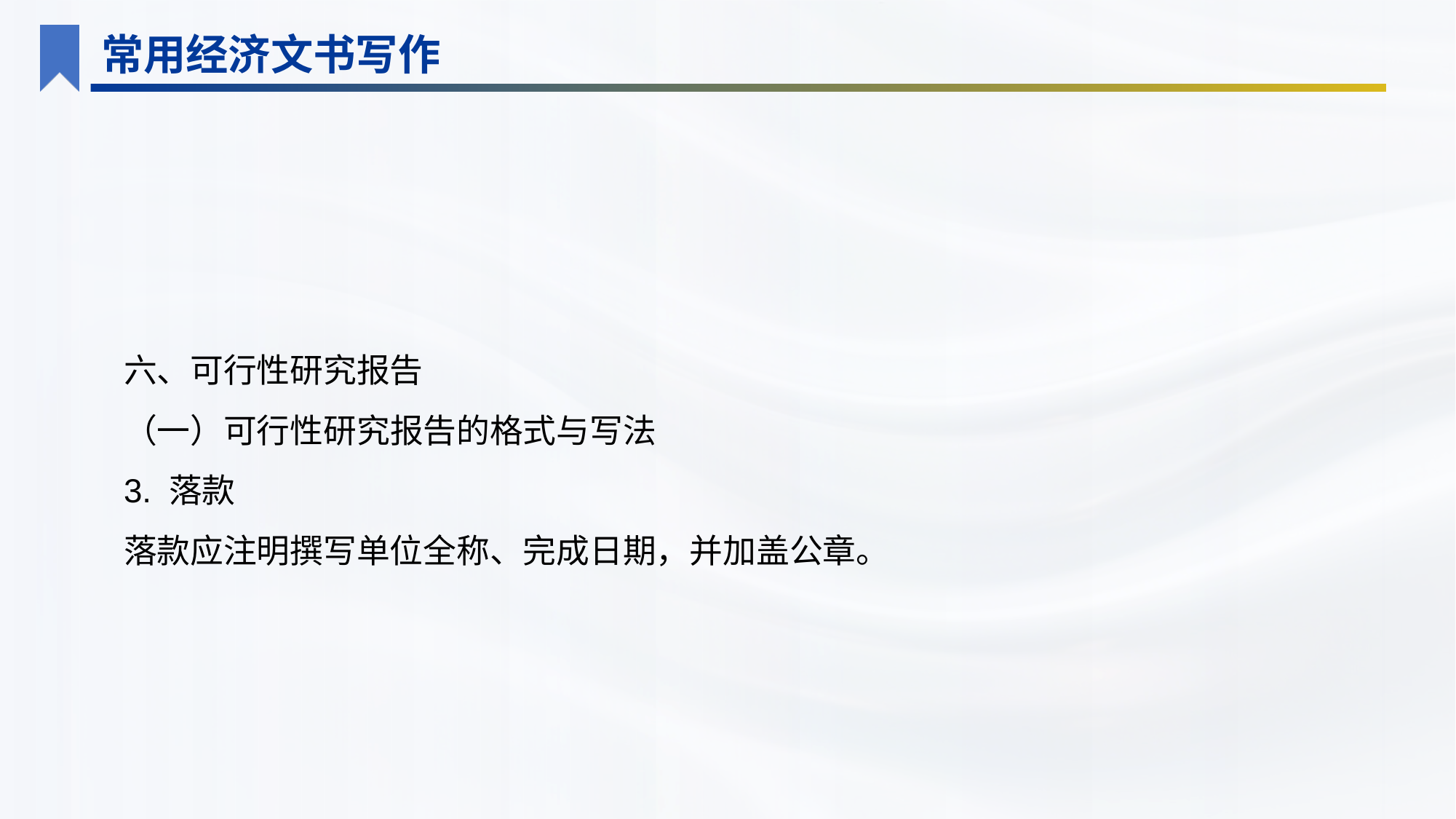

常用经济文书写作
六、可行性研究报告
（一）可行性研究报告的格式与写法
3. 落款
落款应注明撰写单位全称、完成日期，并加盖公章。